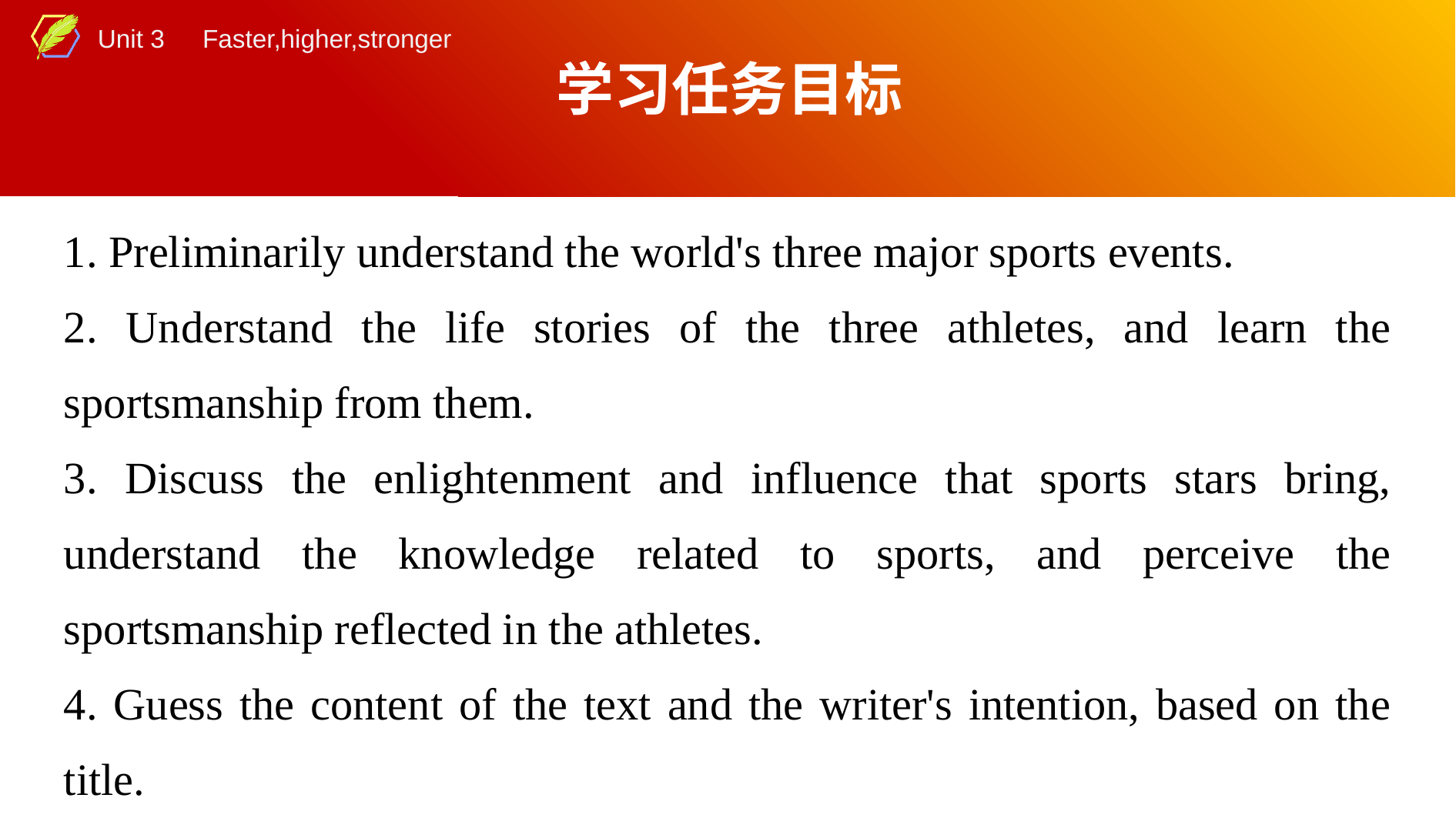

学习任务目标
1. Preliminarily understand the world's three major sports events.
2. Understand the life stories of the three athletes, and learn the sportsmanship from them.
3. Discuss the enlightenment and influence that sports stars bring, understand the knowledge related to sports, and perceive the sportsmanship reflected in the athletes.
4. Guess the content of the text and the writer's intention, based on the title.